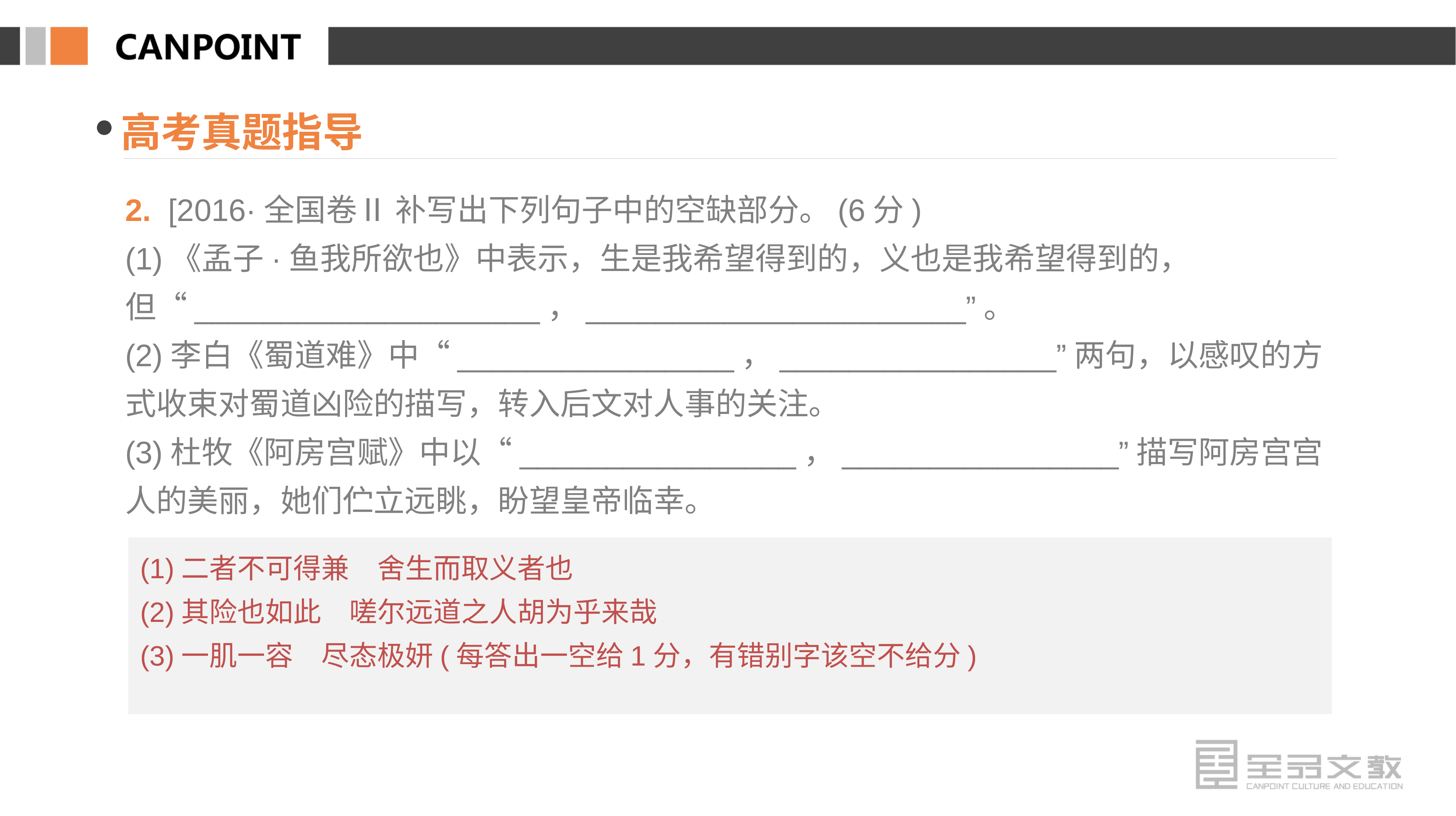

高考真题指导

2.  [2016·全国卷Ⅱ 补写出下列句子中的空缺部分。(6分)
(1)《孟子·鱼我所欲也》中表示，生是我希望得到的，义也是我希望得到的，但“____________________，______________________”。
(2)李白《蜀道难》中“________________，________________”两句，以感叹的方式收束对蜀道凶险的描写，转入后文对人事的关注。
(3)杜牧《阿房宫赋》中以“________________，________________”描写阿房宫宫人的美丽，她们伫立远眺，盼望皇帝临幸。

(1)二者不可得兼　舍生而取义者也
(2)其险也如此　嗟尔远道之人胡为乎来哉
(3)一肌一容　尽态极妍(每答出一空给1分，有错别字该空不给分)